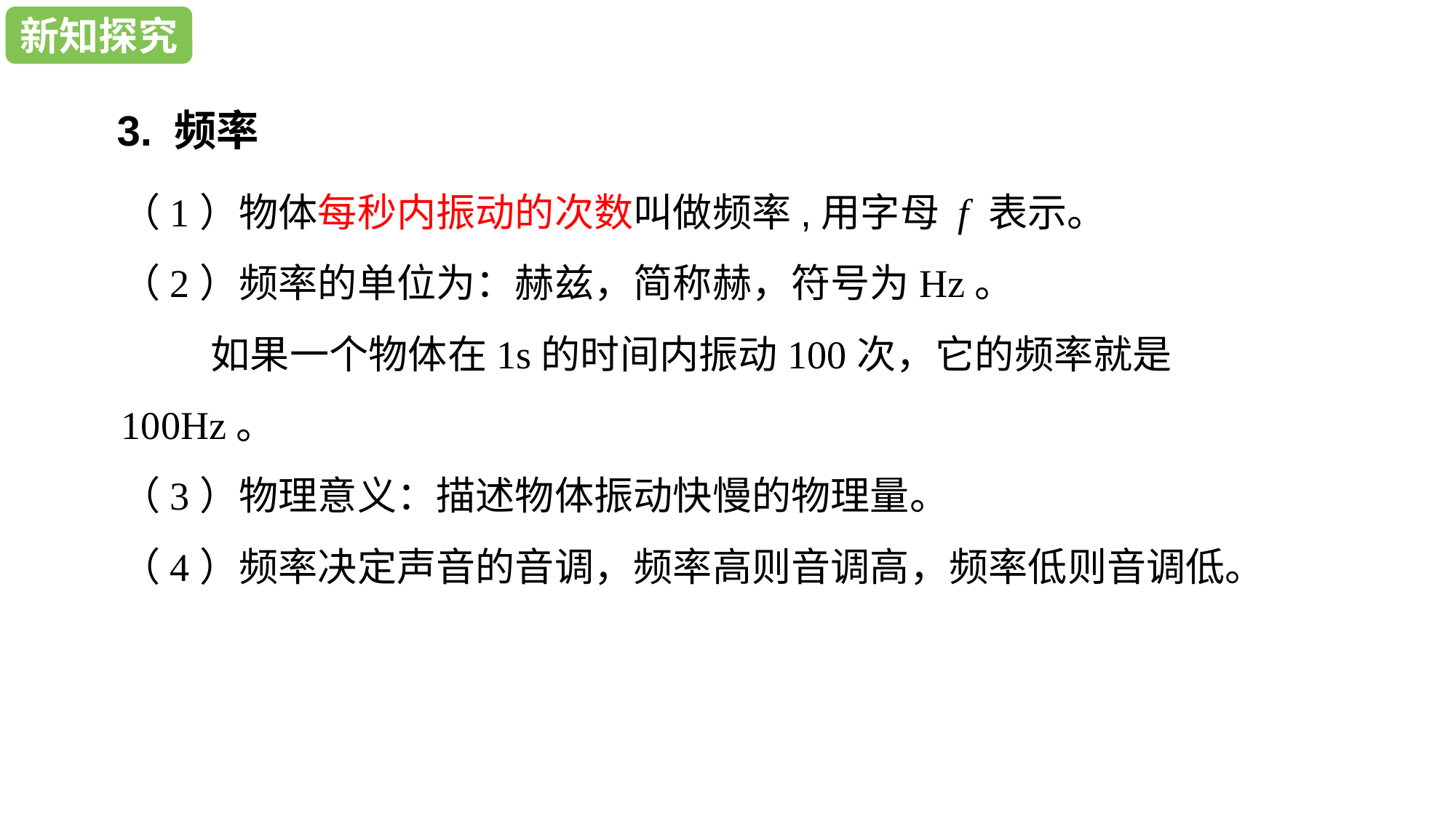

新知探究
新知探究
3. 频率
（1）物体每秒内振动的次数叫做频率,用字母 f 表示。
（2）频率的单位为：赫兹，简称赫，符号为Hz。
         如果一个物体在1s的时间内振动100次，它的频率就是100Hz。
（3）物理意义：描述物体振动快慢的物理量。
（4）频率决定声音的音调，频率高则音调高，频率低则音调低。